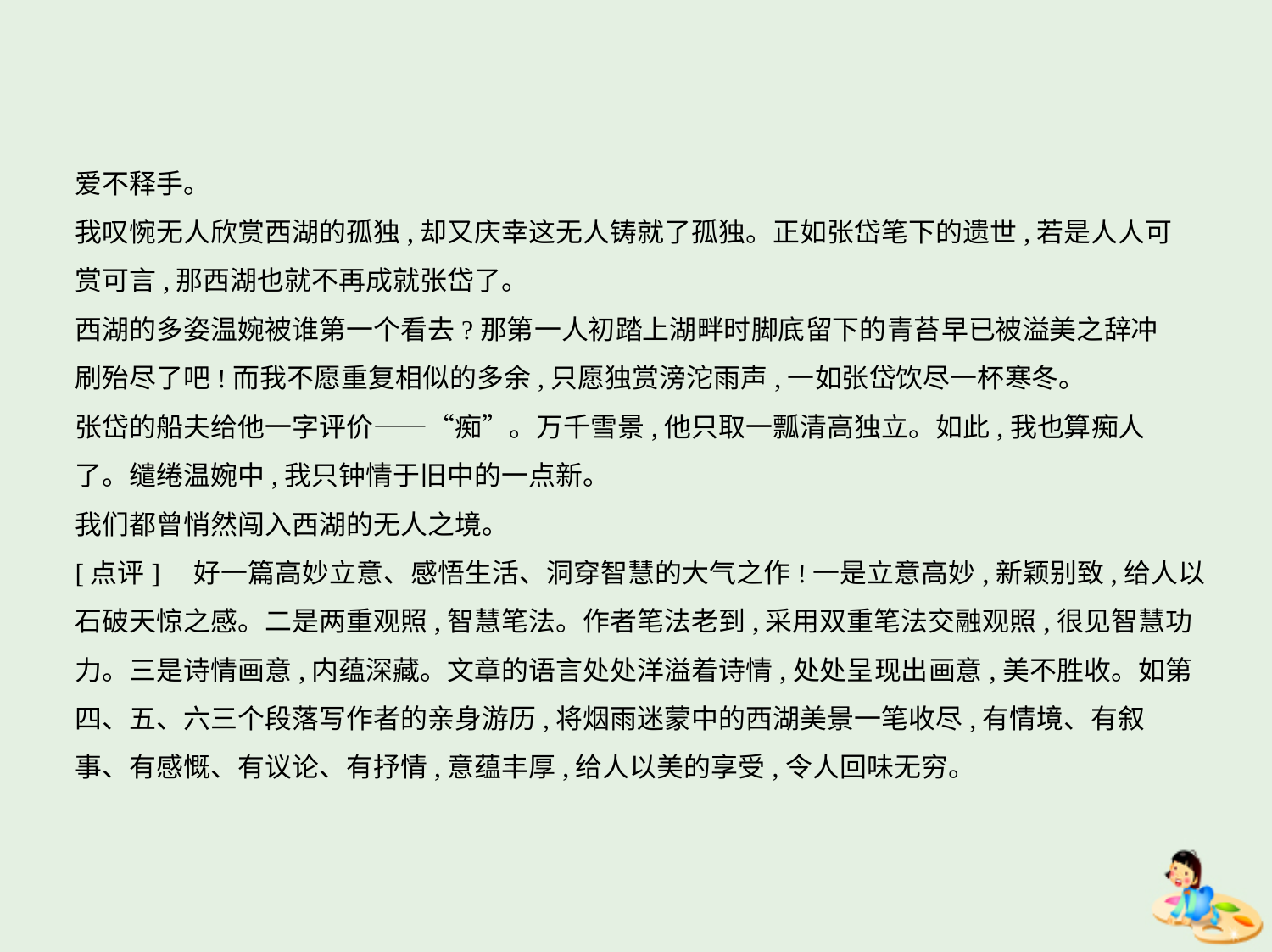

爱不释手。
我叹惋无人欣赏西湖的孤独,却又庆幸这无人铸就了孤独。正如张岱笔下的遗世,若是人人可
赏可言,那西湖也就不再成就张岱了。
西湖的多姿温婉被谁第一个看去?那第一人初踏上湖畔时脚底留下的青苔早已被溢美之辞冲
刷殆尽了吧!而我不愿重复相似的多余,只愿独赏滂沱雨声,一如张岱饮尽一杯寒冬。
张岱的船夫给他一字评价——“痴”。万千雪景,他只取一瓢清高独立。如此,我也算痴人
了。缱绻温婉中,我只钟情于旧中的一点新。
我们都曾悄然闯入西湖的无人之境。
[点评]　好一篇高妙立意、感悟生活、洞穿智慧的大气之作!一是立意高妙,新颖别致,给人以
石破天惊之感。二是两重观照,智慧笔法。作者笔法老到,采用双重笔法交融观照,很见智慧功
力。三是诗情画意,内蕴深藏。文章的语言处处洋溢着诗情,处处呈现出画意,美不胜收。如第
四、五、六三个段落写作者的亲身游历,将烟雨迷蒙中的西湖美景一笔收尽,有情境、有叙
事、有感慨、有议论、有抒情,意蕴丰厚,给人以美的享受,令人回味无穷。